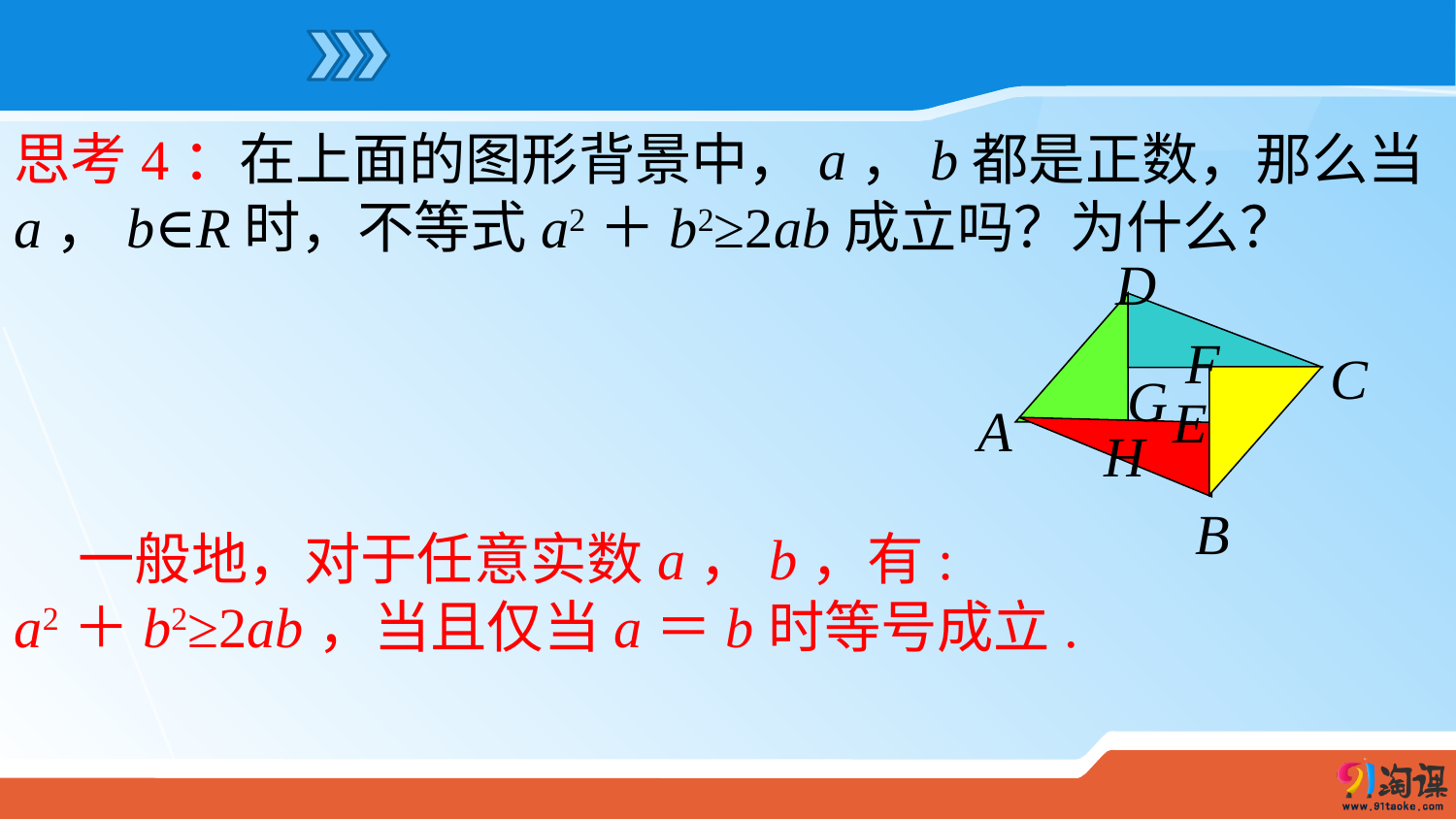

思考4：在上面的图形背景中，a，b都是正数，那么当a，b∈R时，不等式a2＋b2≥2ab成立吗？为什么？
D

F
C
G

E

A
H
B
    一般地，对于任意实数a，b，有:
a2＋b2≥2ab，当且仅当a＝b时等号成立.